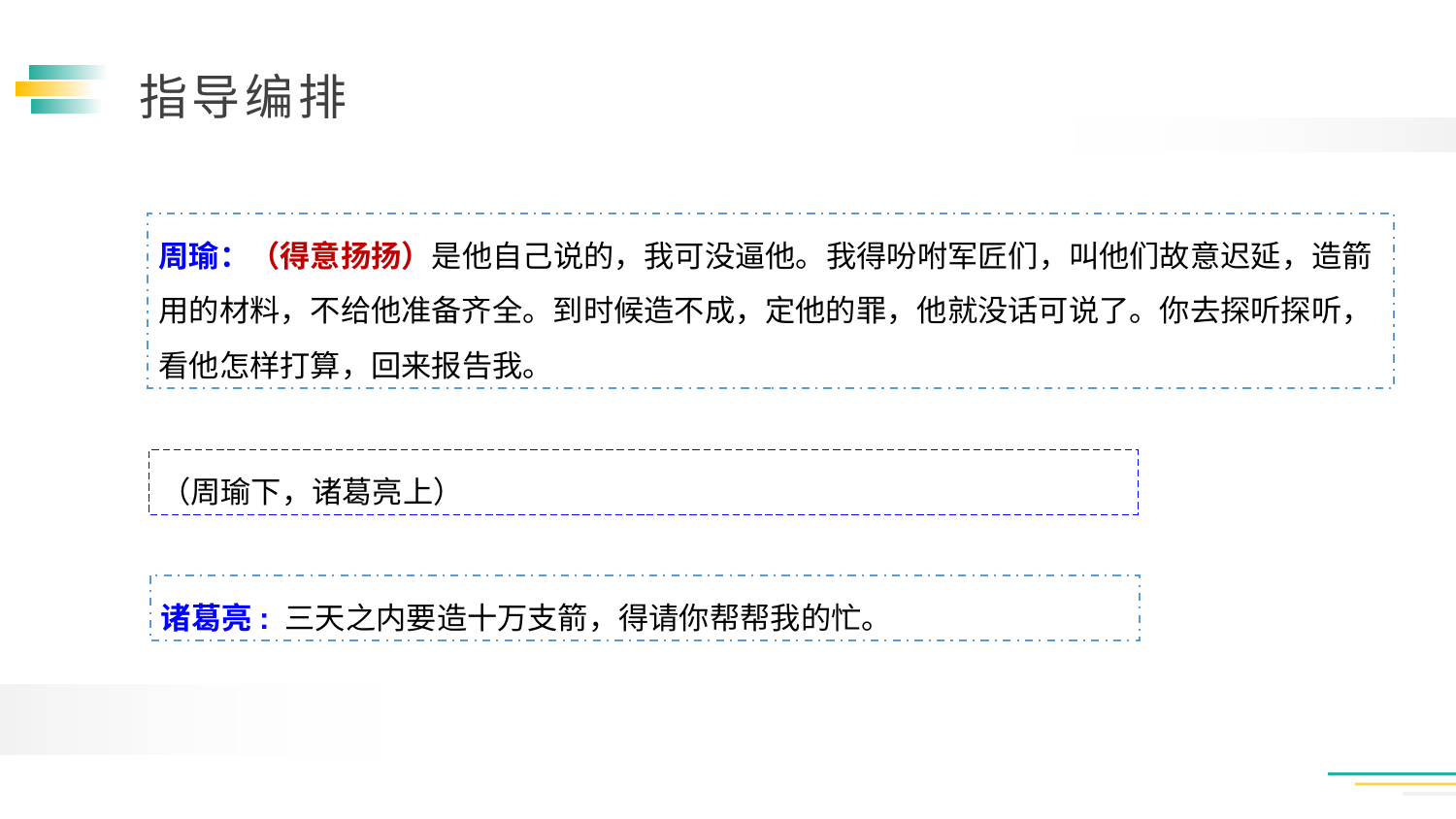

周瑜：（得意扬扬）是他自己说的，我可没逼他。我得吩咐军匠们，叫他们故意迟延，造箭用的材料，不给他准备齐全。到时候造不成，定他的罪，他就没话可说了。你去探听探听，看他怎样打算，回来报告我。
（周瑜下，诸葛亮上）
诸葛亮: 三天之内要造十万支箭，得请你帮帮我的忙。